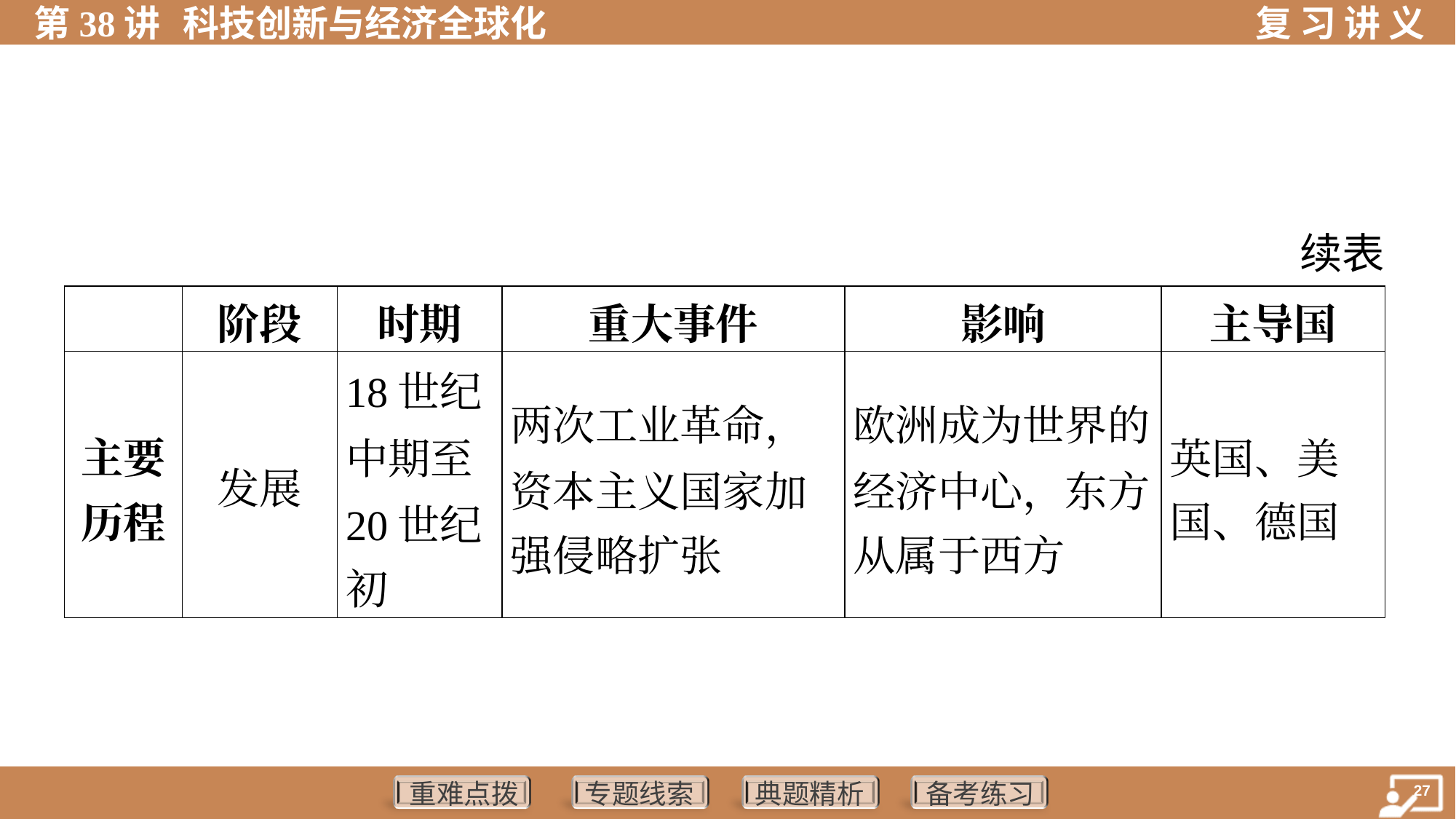

续表
|  | 阶段 | 时期 | 重大事件 | 影响 | 主导国 |
| --- | --- | --- | --- | --- | --- |
| 主要 历程 | 发展 | 18世纪 中期至 20世纪 初 | 两次工业革命， 资本主义国家加 强侵略扩张 | 欧洲成为世界的 经济中心，东方 从属于西方 | 英国、美 国、德国 |